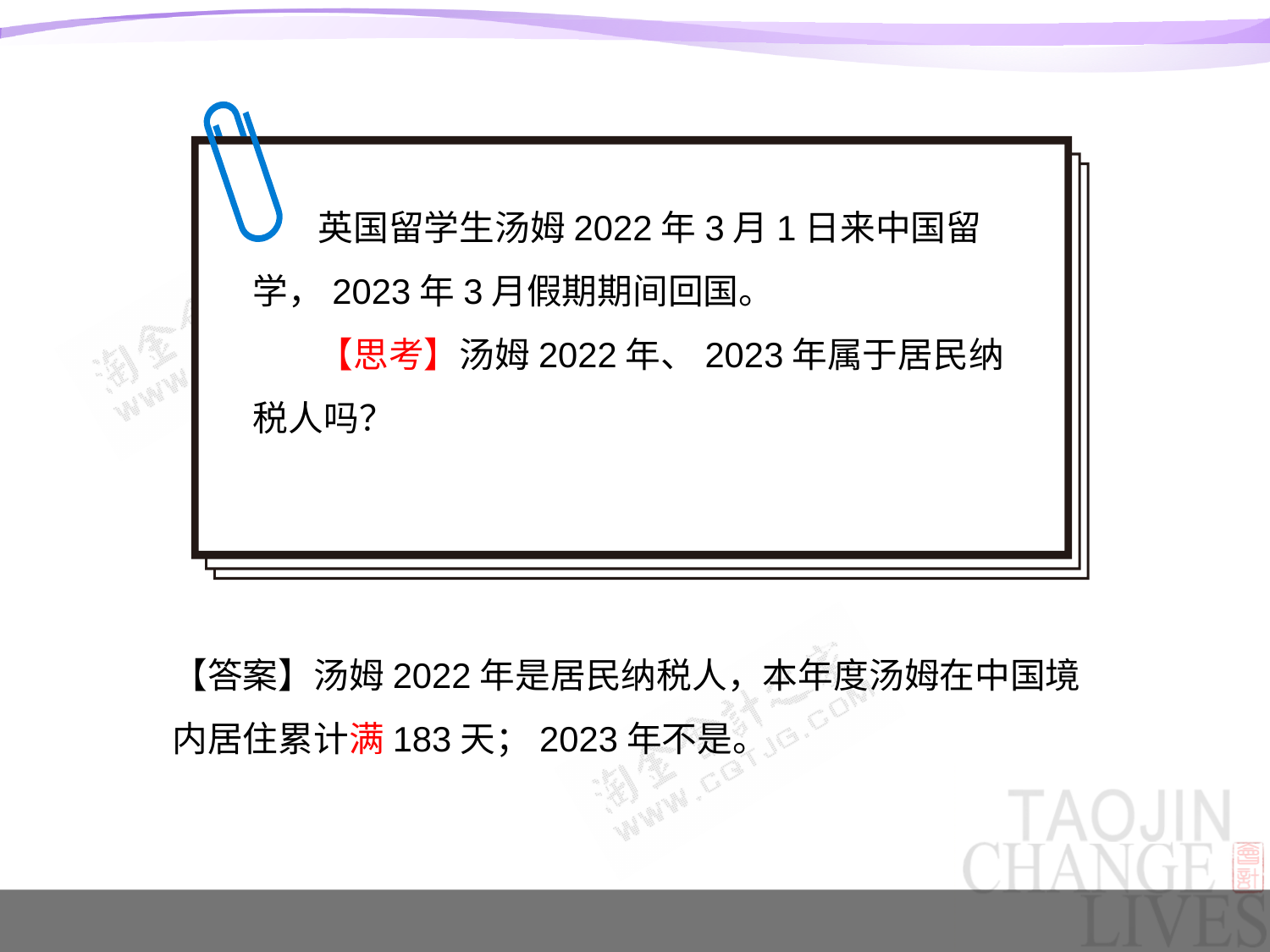

英国留学生汤姆2022年3月1日来中国留学，2023年3月假期期间回国。
【思考】汤姆2022年、2023年属于居民纳税人吗？

【答案】汤姆2022年是居民纳税人，本年度汤姆在中国境内居住累计满183天；2023年不是。